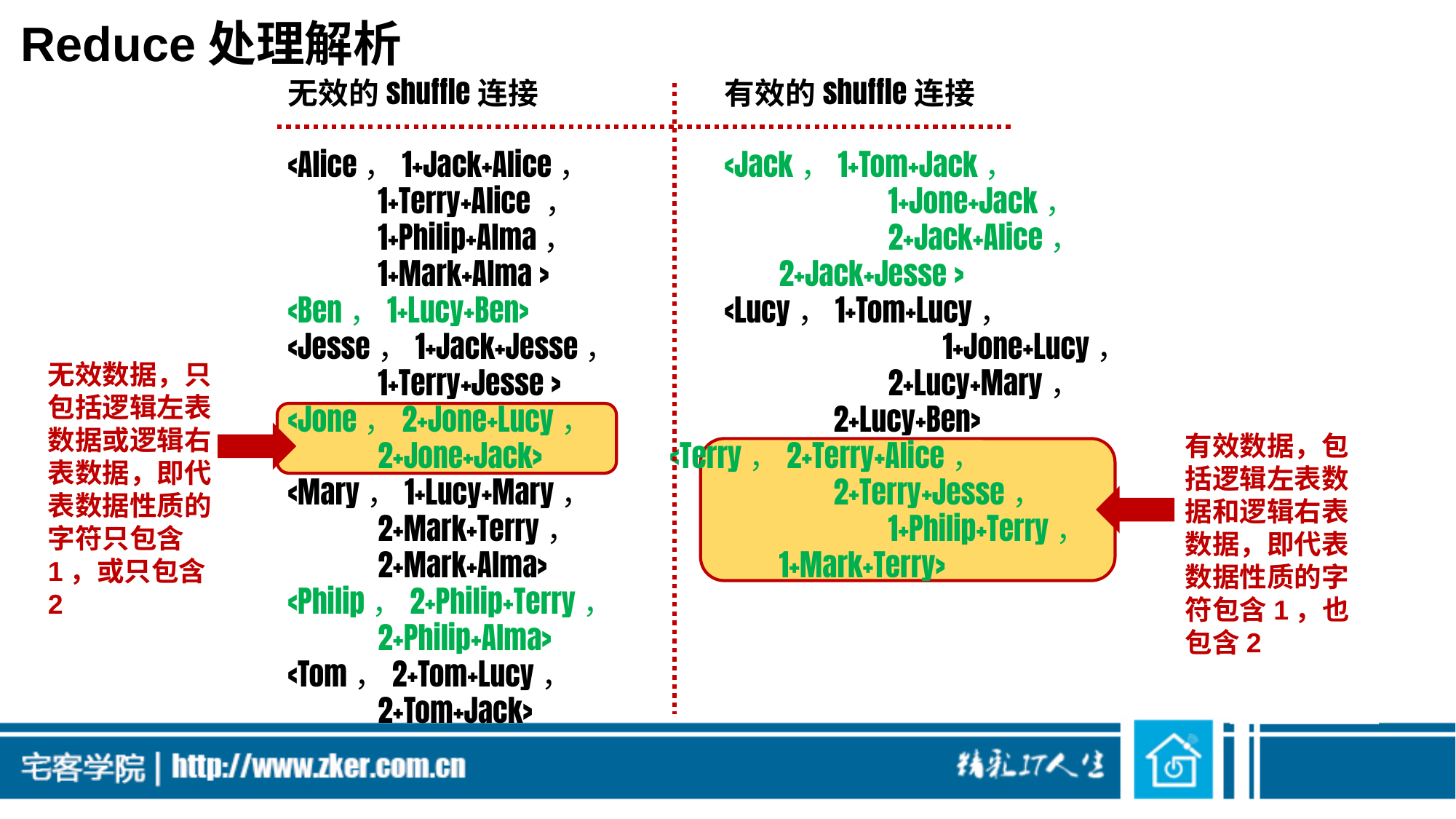

# Reduce处理解析
无效的shuffle连接		有效的shuffle连接

<Alice，1+Jack+Alice，		<Jack，1+Tom+Jack，
     1+Terry+Alice ，	        		1+Jone+Jack，
     1+Philip+Alma，	       		2+Jack+Alice，
     1+Mark+Alma > 	       		2+Jack+Jesse >
<Ben，1+Lucy+Ben> 		<Lucy，1+Tom+Lucy，
<Jesse，1+Jack+Jesse，	       		1+Jone+Lucy，
     1+Terry+Jesse > 	        		2+Lucy+Mary，
<Jone，2+Jone+Lucy，	        		2+Lucy+Ben>
     2+Jone+Jack> 		<Terry，2+Terry+Alice，
<Mary，1+Lucy+Mary，	        		2+Terry+Jesse，
     2+Mark+Terry，	        		1+Philip+Terry，
     2+Mark+Alma> 	        		1+Mark+Terry>
<Philip，2+Philip+Terry，
     2+Philip+Alma>
<Tom，2+Tom+Lucy，
     2+Tom+Jack>

无效数据，只包括逻辑左表数据或逻辑右表数据，即代表数据性质的字符只包含1，或只包含2

有效数据，包括逻辑左表数据和逻辑右表数据，即代表数据性质的字符包含1，也包含2